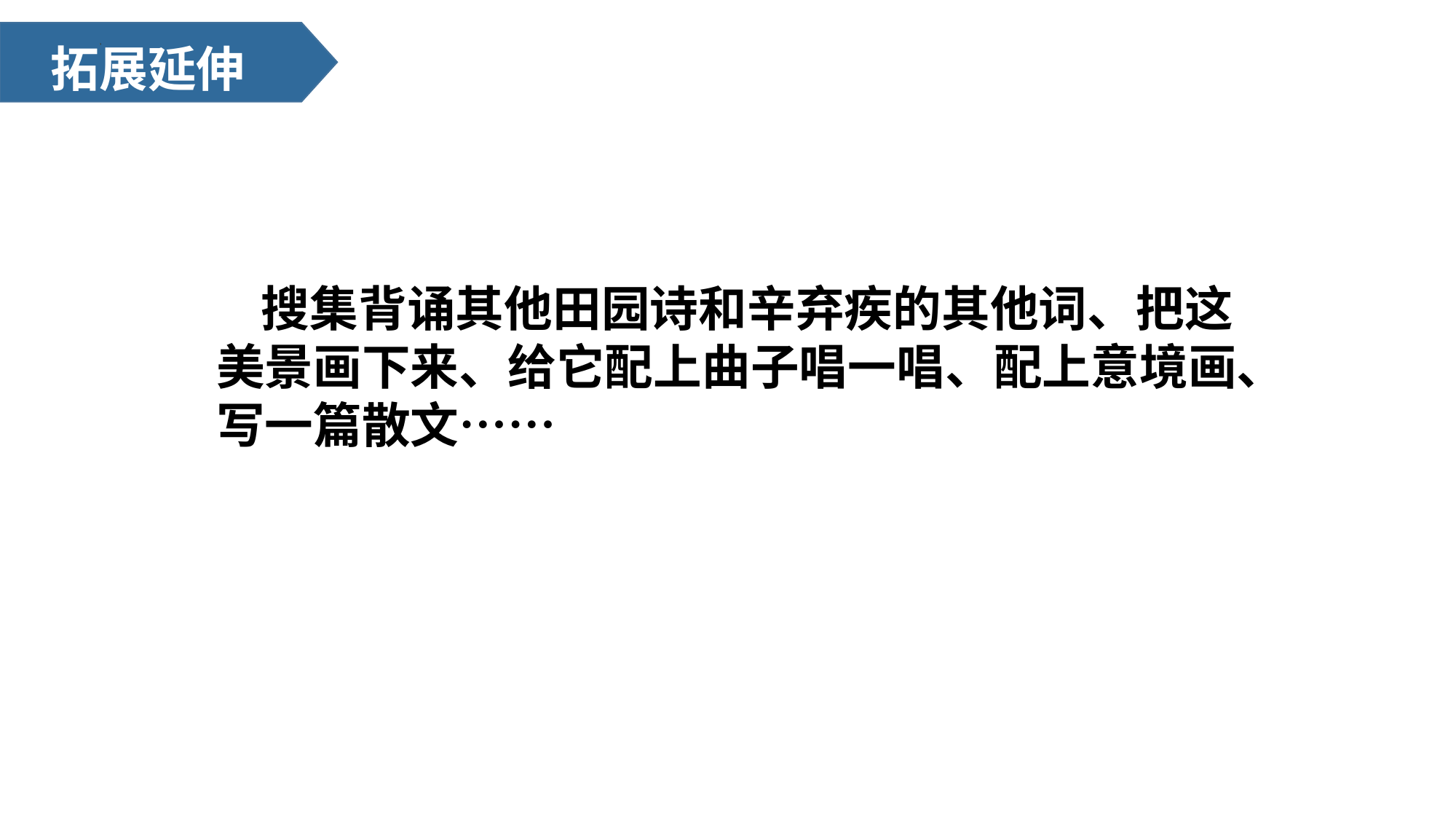

拓展延伸

   搜集背诵其他田园诗和辛弃疾的其他词、把这美景画下来、给它配上曲子唱一唱、配上意境画、写一篇散文……